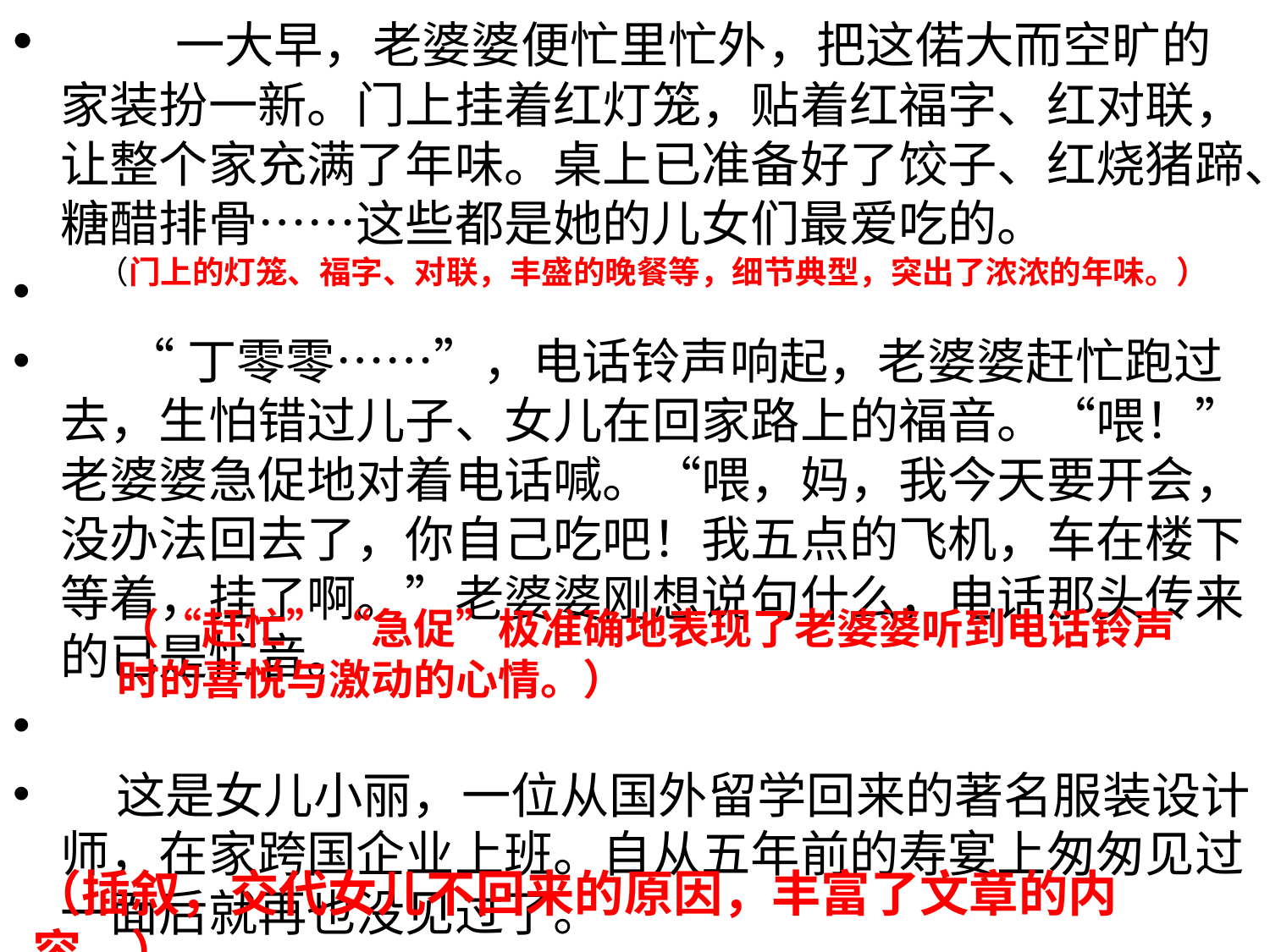

一大早，老婆婆便忙里忙外，把这偌大而空旷的家装扮一新。门上挂着红灯笼，贴着红福字、红对联，让整个家充满了年味。桌上已准备好了饺子、红烧猪蹄、糖醋排骨……这些都是她的儿女们最爱吃的。

      “丁零零……”，电话铃声响起，老婆婆赶忙跑过去，生怕错过儿子、女儿在回家路上的福音。“喂！”老婆婆急促地对着电话喊。“喂，妈，我今天要开会，没办法回去了，你自己吃吧！我五点的飞机，车在楼下等着，挂了啊。”老婆婆刚想说句什么，电话那头传来的已是忙音。

    这是女儿小丽，一位从国外留学回来的著名服装设计师，在家跨国企业上班。自从五年前的寿宴上匆匆见过一面后就再也没见过了。

（门上的灯笼、福字、对联，丰盛的晚餐等，细节典型，突出了浓浓的年味。）
（“赶忙”“急促”极准确地表现了老婆婆听到电话铃声时的喜悦与激动的心情。）
（插叙，交代女儿不回来的原因，丰富了文章的内容。）